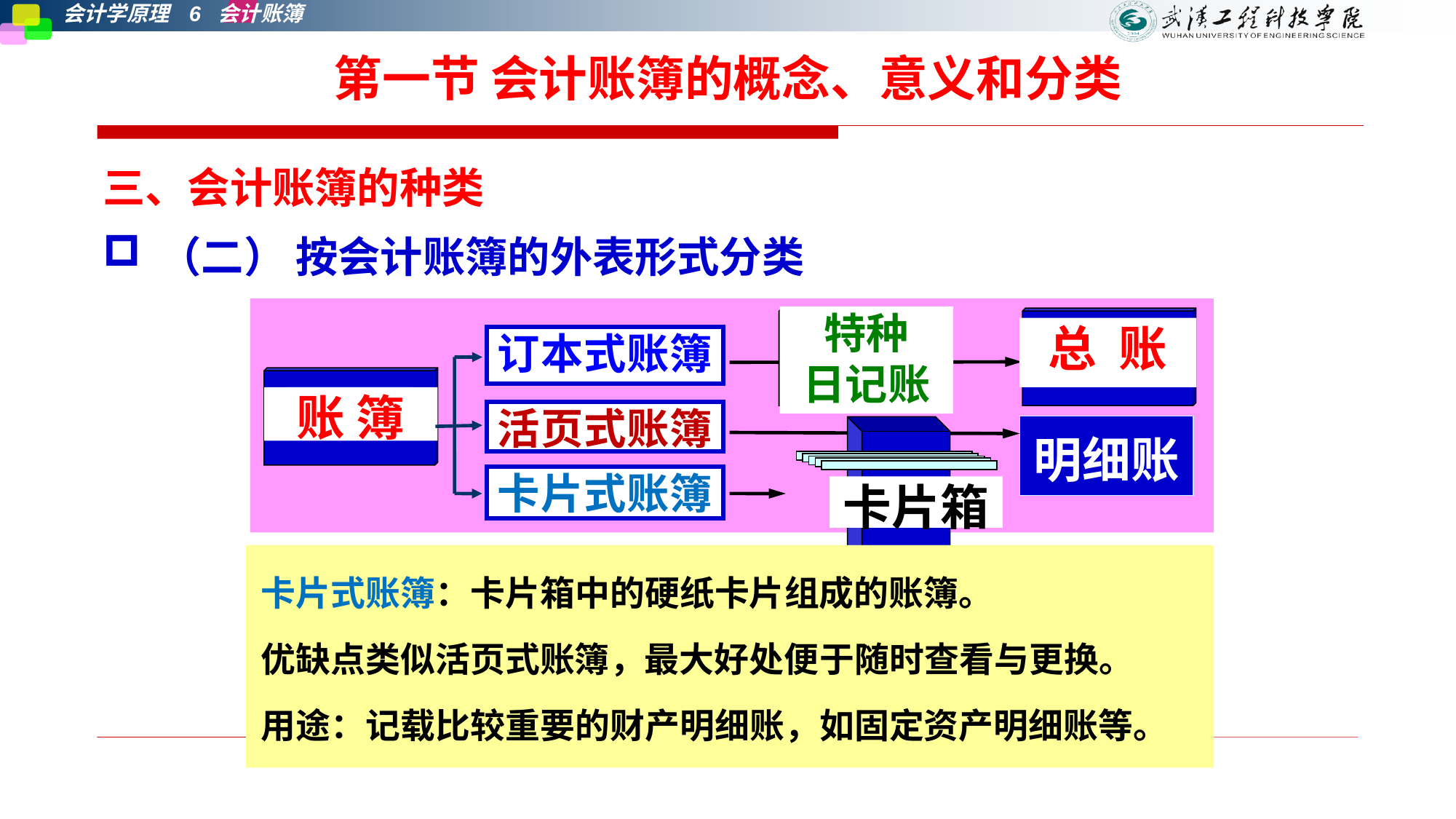

# 第一节 会计账簿的概念、意义和分类
三、会计账簿的种类
（二） 按会计账簿的外表形式分类

特种
日记账

总  账
订本式账簿

账 簿
账  簿
活页式账簿
明细账

卡片式账簿
卡片箱

活页式账簿：活动账夹中放置零散账页，年底装订成册。
优点是可任意增减空白账页，缺点是容易散失或被抽换。
对策：连续编号，账页加盖记账人员和会计主管印章。
卡片式账簿：卡片箱中的硬纸卡片组成的账簿。
优缺点类似活页式账簿，最大好处便于随时查看与更换。
用途：记载比较重要的财产明细账，如固定资产明细账等。
订本式账簿：账簿启用前，将账页按顺序号装订成册。
 优点：防止账页散失或抽换；
 缺点：不能增减账页，易预留页过多或不足。